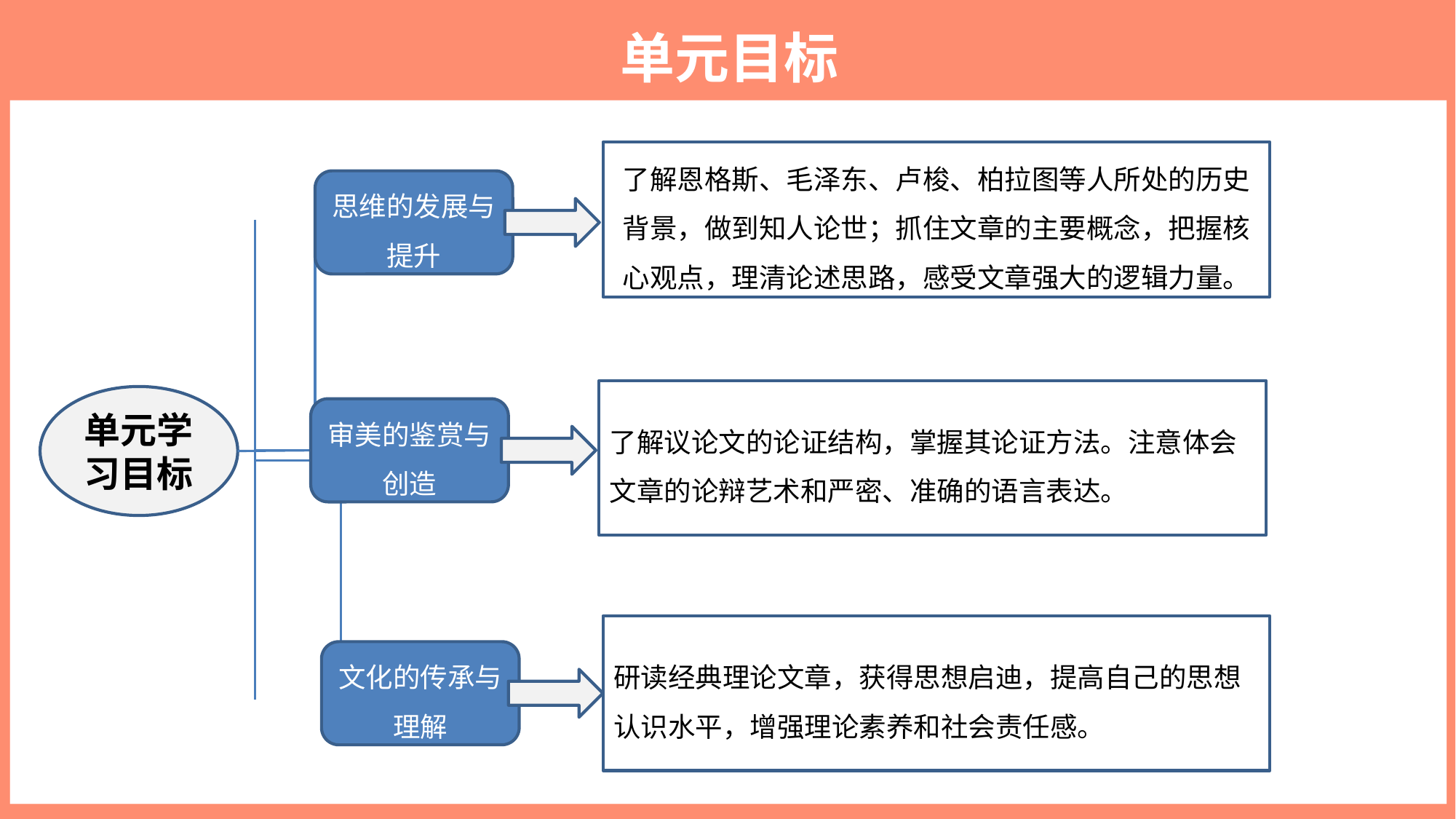

单元目标
了解恩格斯、毛泽东、卢梭、柏拉图等人所处的历史背景，做到知人论世；抓住文章的主要概念，把握核心观点，理清论述思路，感受文章强大的逻辑力量。
思维的发展与提升

了解议论文的论证结构，掌握其论证方法。注意体会文章的论辩艺术和严密、准确的语言表达。
单元学习目标
审美的鉴赏与创造

研读经典理论文章，获得思想启迪，提高自己的思想认识水平，增强理论素养和社会责任感。
文化的传承与理解